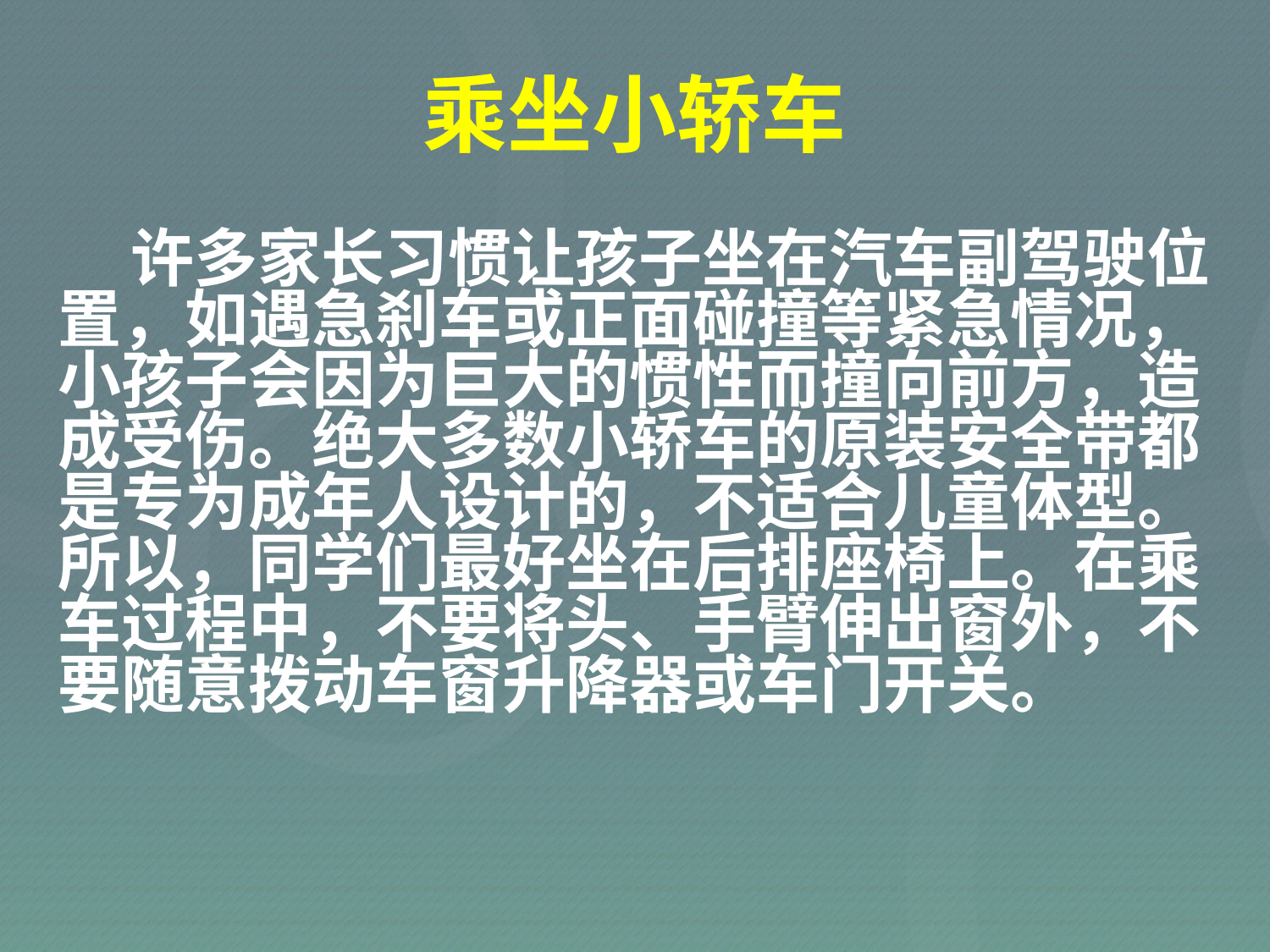

# 乘坐小轿车
    许多家长习惯让孩子坐在汽车副驾驶位置，如遇急刹车或正面碰撞等紧急情况，小孩子会因为巨大的惯性而撞向前方，造成受伤。绝大多数小轿车的原装安全带都是专为成年人设计的，不适合儿童体型。所以，同学们最好坐在后排座椅上。在乘车过程中，不要将头、手臂伸出窗外，不要随意拨动车窗升降器或车门开关。